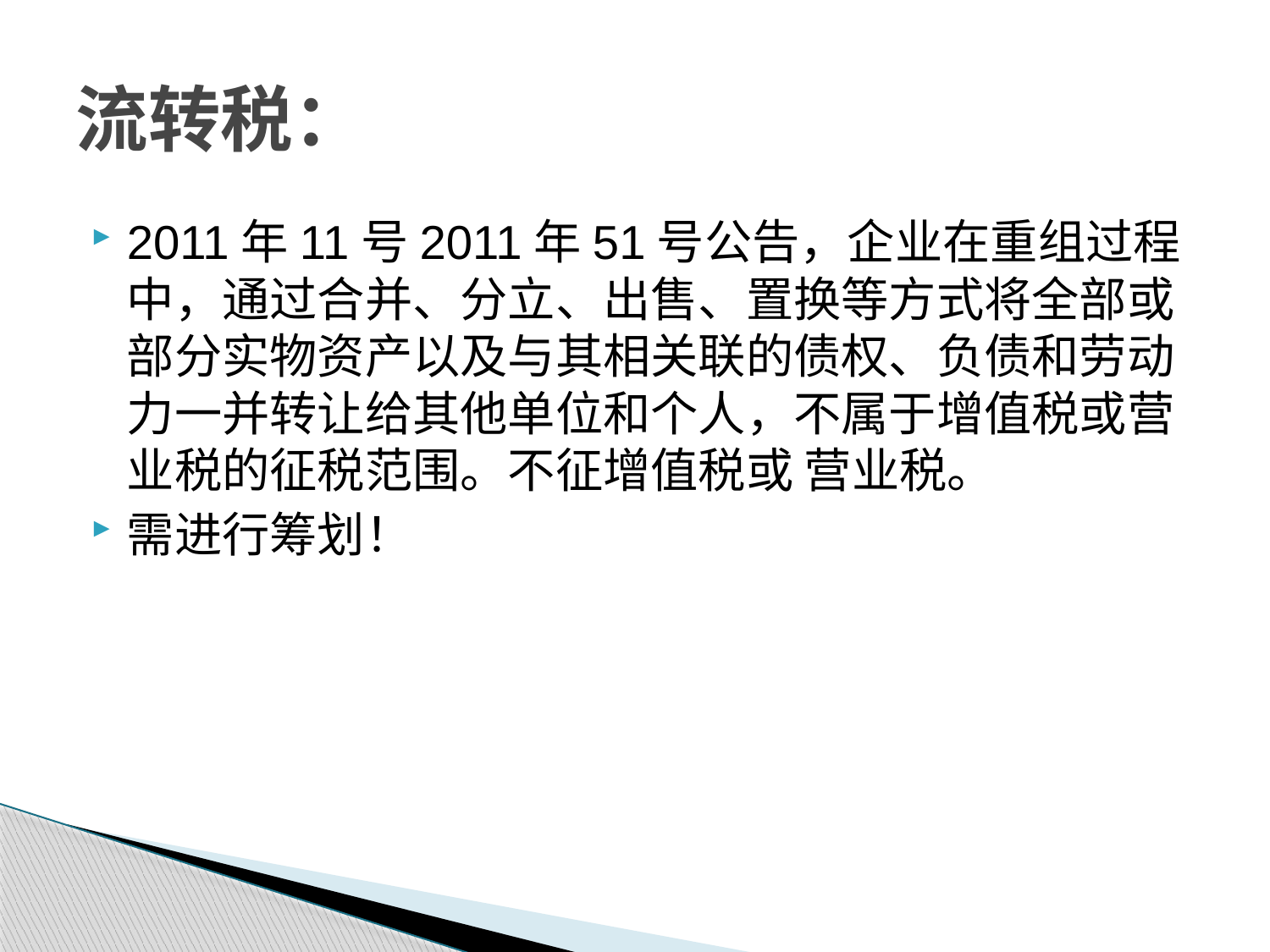

# 流转税：
2011年11号2011年51号公告，企业在重组过程中，通过合并、分立、出售、置换等方式将全部或部分实物资产以及与其相关联的债权、负债和劳动力一并转让给其他单位和个人，不属于增值税或营业税的征税范围。不征增值税或 营业税。
需进行筹划！